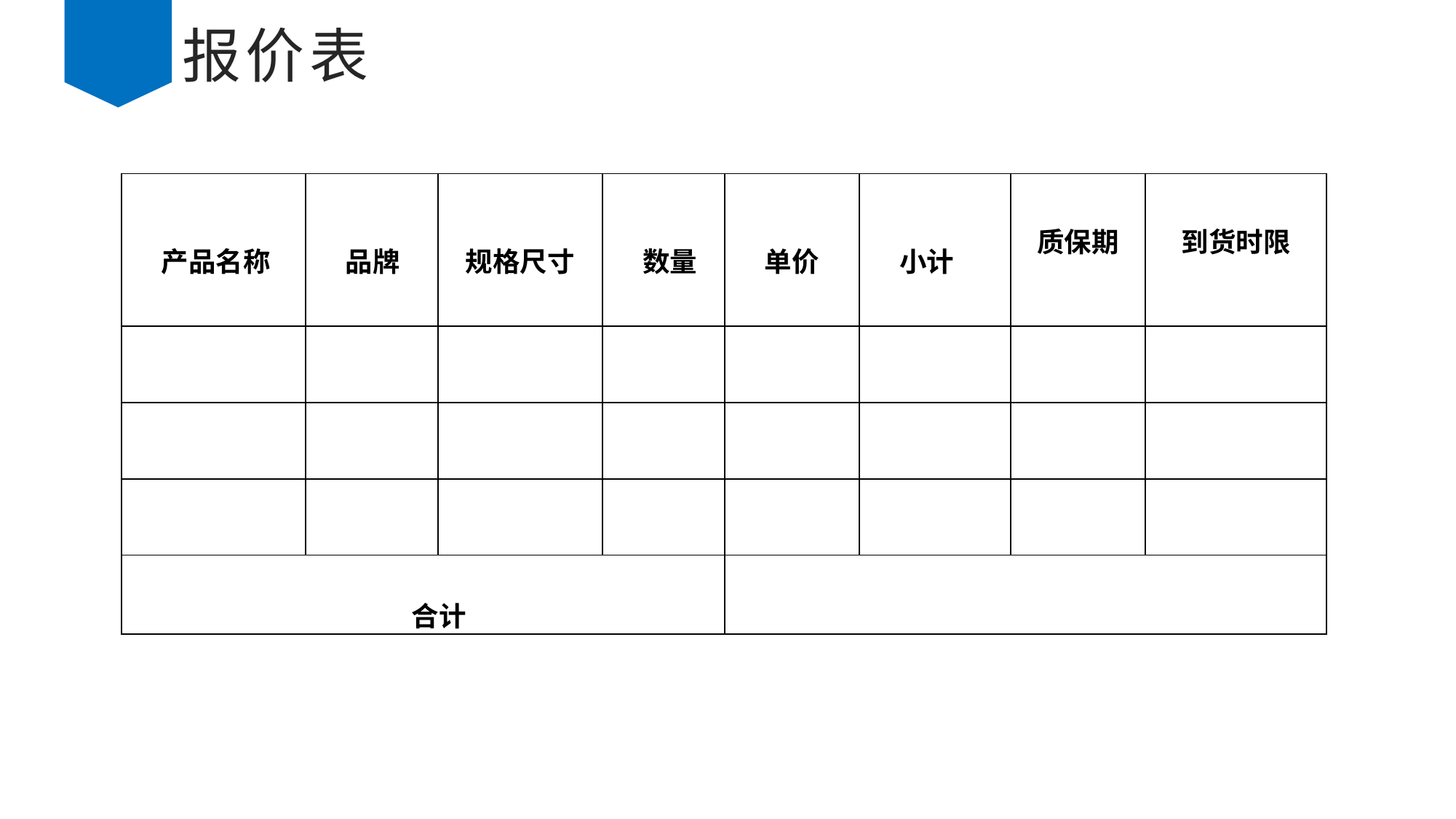

# 报价表

| 产品名称 | 品牌 | 规格尺寸 | 数量 | 单价 | 小计 | 质保期 | 到货时限 |
| --- | --- | --- | --- | --- | --- | --- | --- |
|  |  |  |  |  |  |  |  |
|  |  |  |  |  |  |  |  |
|  |  |  |  |  |  |  |  |
| 合计 |  |  |  |  |  |  |  |